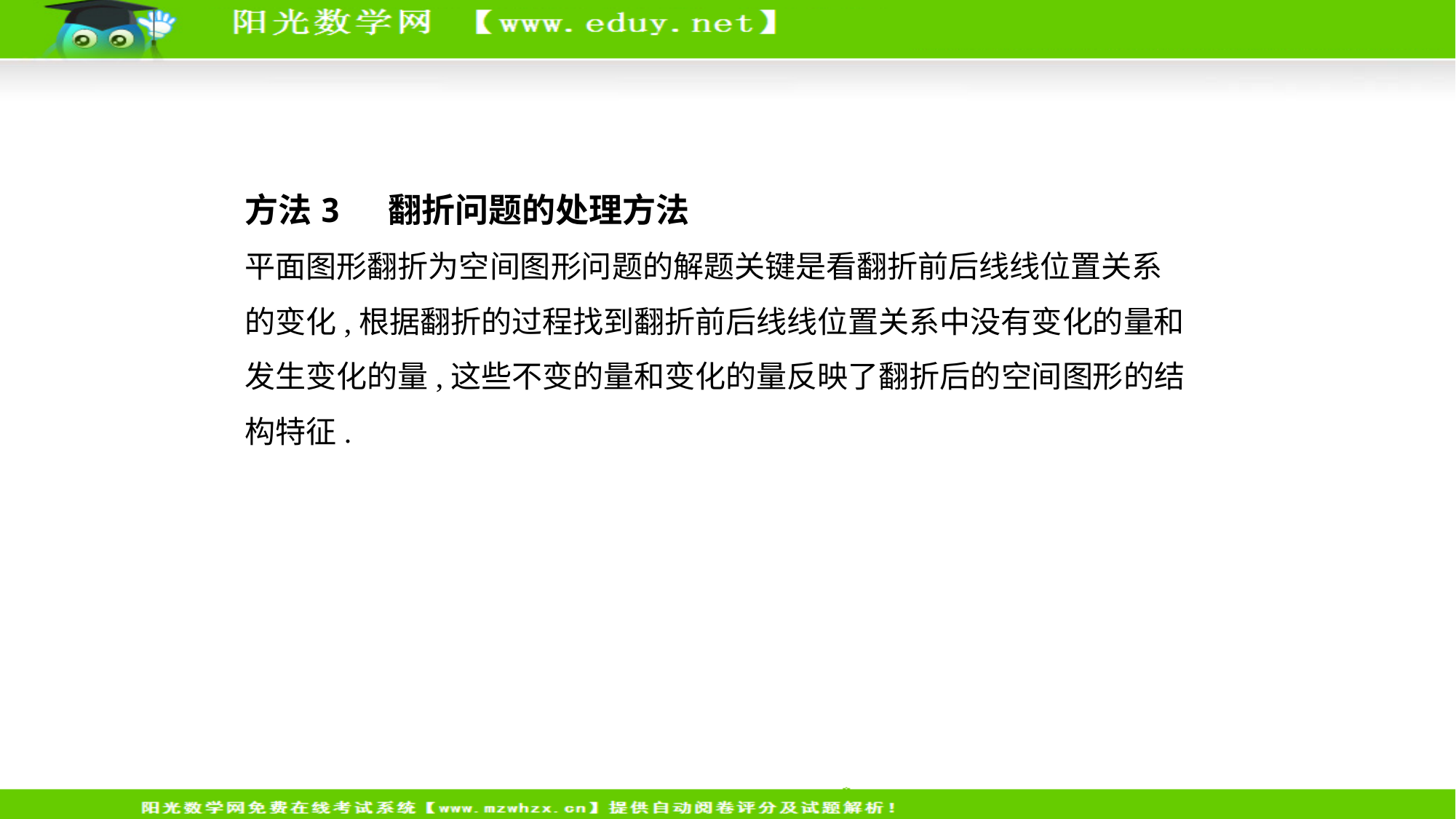

方法3  翻折问题的处理方法
平面图形翻折为空间图形问题的解题关键是看翻折前后线线位置关系
的变化,根据翻折的过程找到翻折前后线线位置关系中没有变化的量和
发生变化的量,这些不变的量和变化的量反映了翻折后的空间图形的结
构特征.